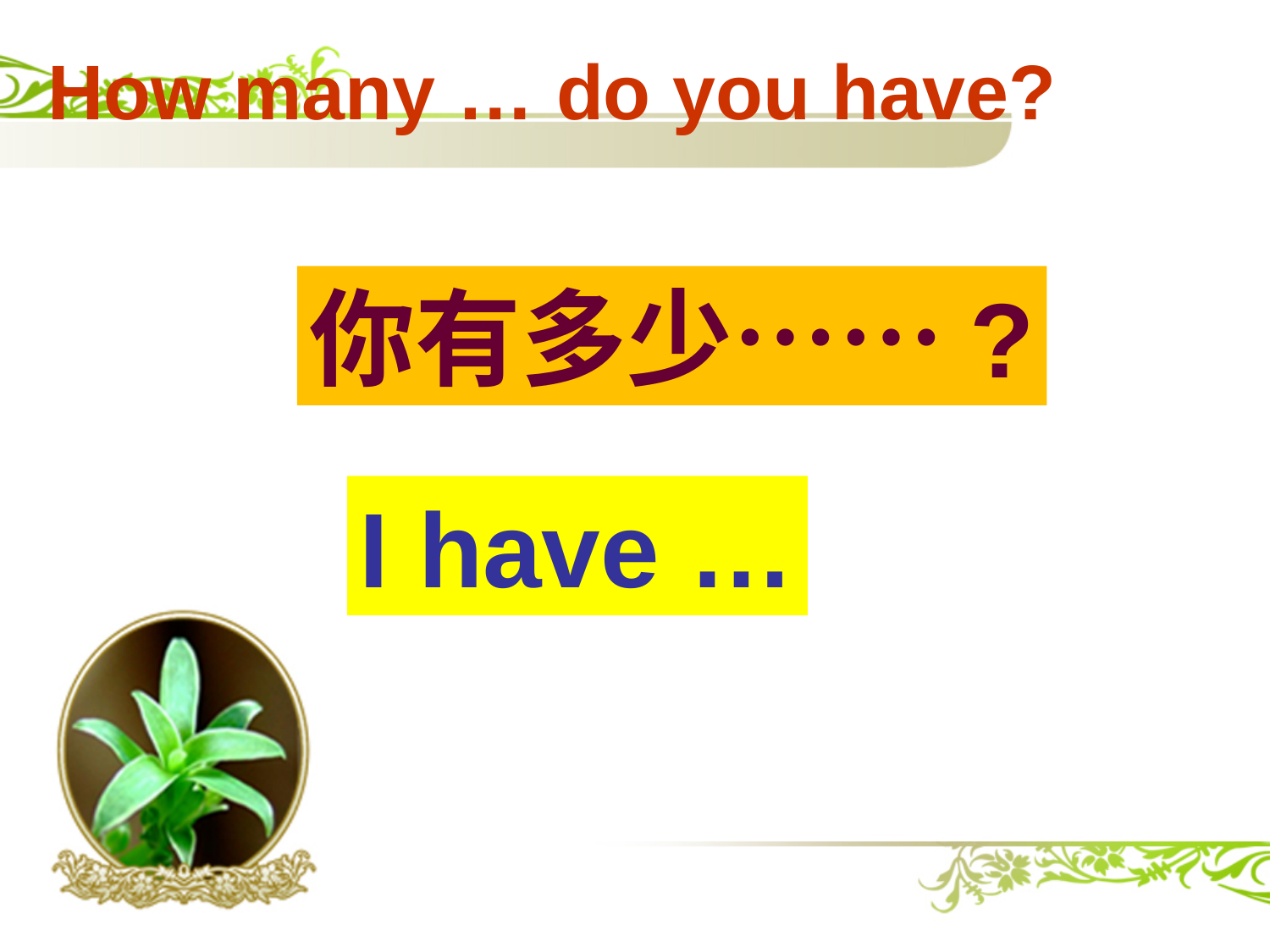

How many … do you have?
你有多少……?
I have …